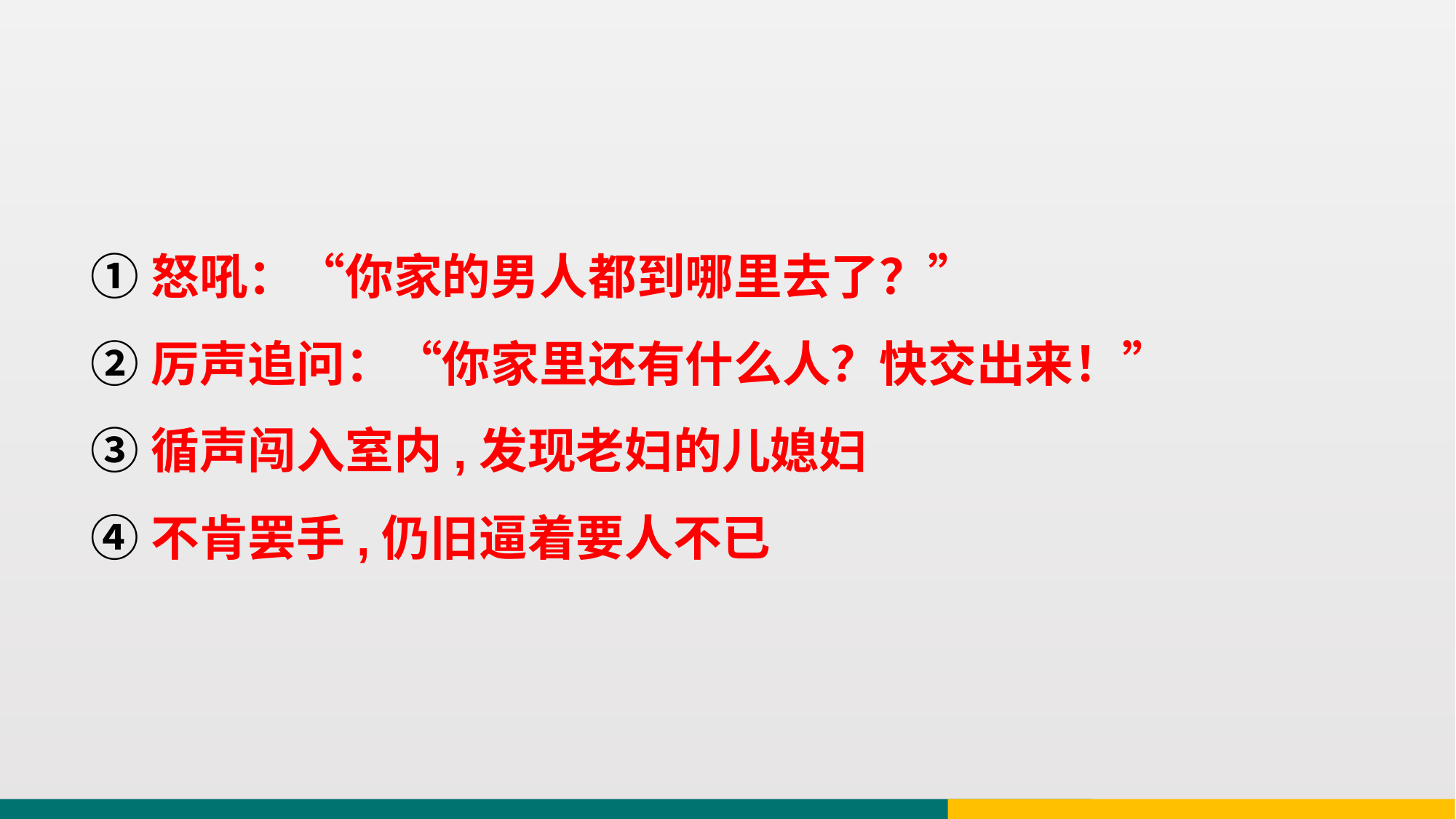

①怒吼：“你家的男人都到哪里去了？”
②厉声追问：“你家里还有什么人？快交出来！”
③循声闯入室内,发现老妇的儿媳妇
④不肯罢手,仍旧逼着要人不已